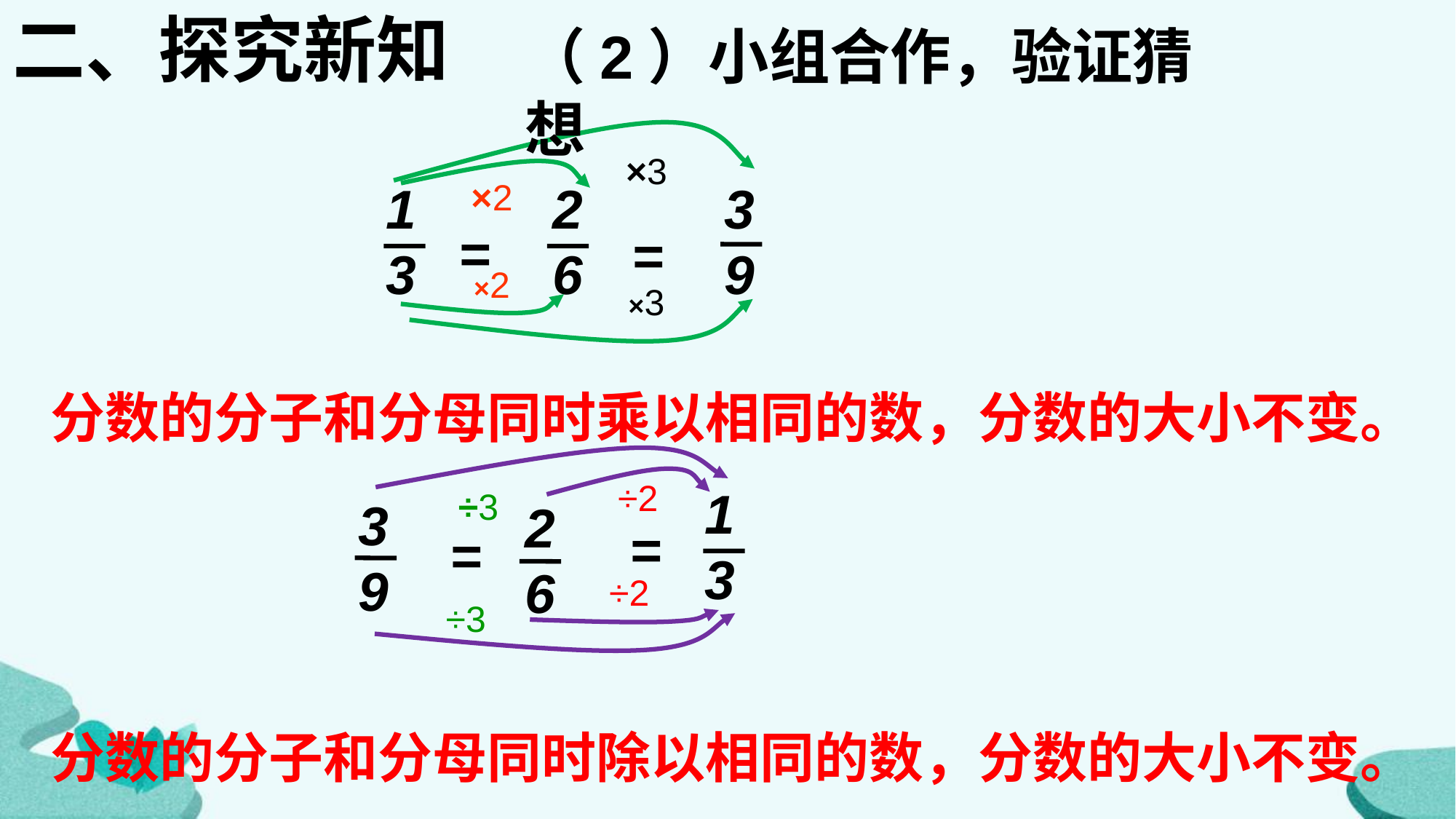

二、探究新知
（2）小组合作，验证猜想

×3

×3

×2

×2

1
3
2
6
3
9
=
=

分数的分子和分母同时乘以相同的数，分数的大小不变。

÷3
÷3

÷2
÷2
1
3
3
9
2
6
=
=

分数的分子和分母同时除以相同的数，分数的大小不变。